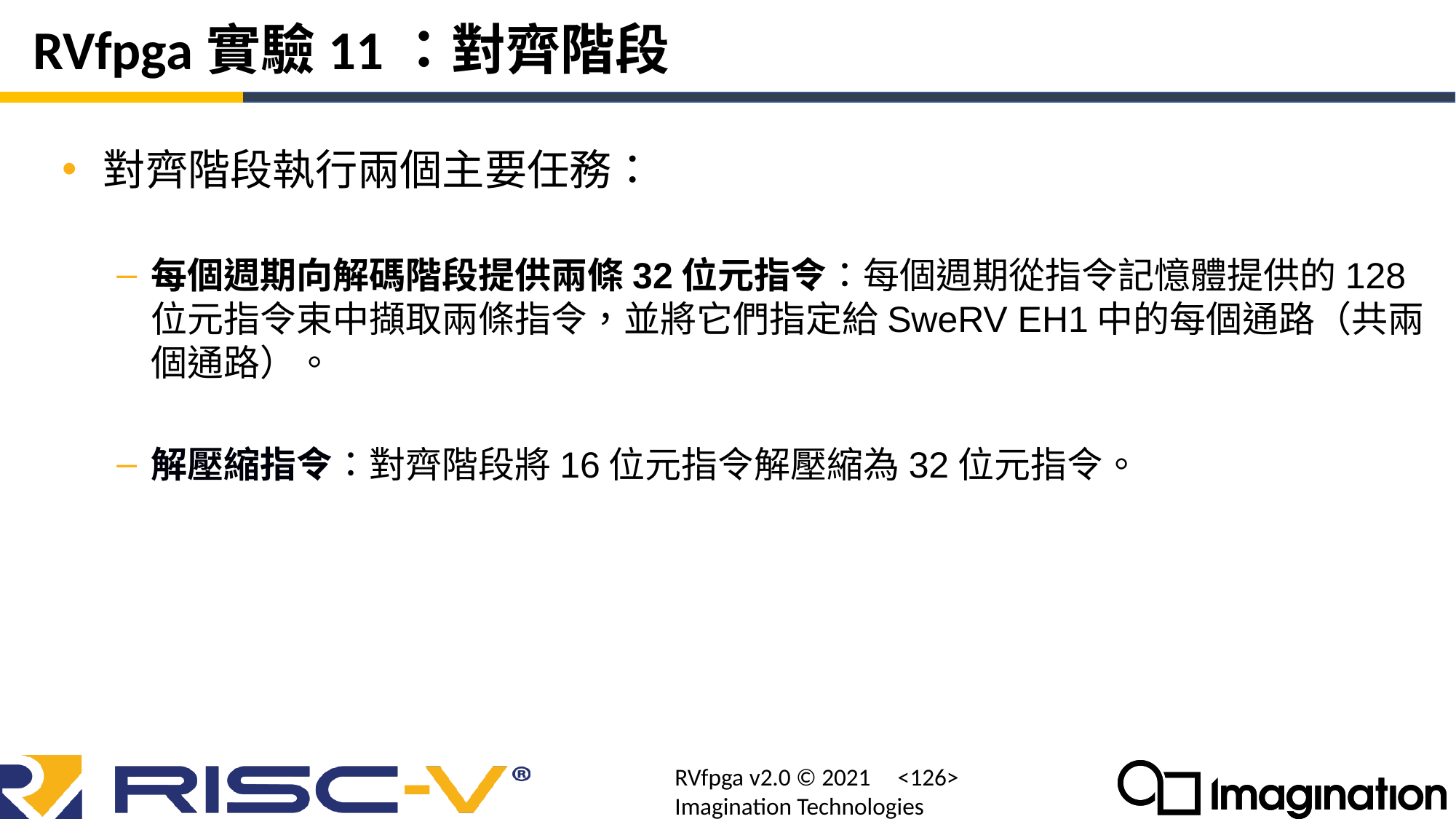

# RVfpga實驗11：對齊階段
對齊階段執行兩個主要任務：

每個週期向解碼階段提供兩條32位元指令：每個週期從指令記憶體提供的128位元指令束中擷取兩條指令，並將它們指定給SweRV EH1中的每個通路（共兩個通路）。

解壓縮指令：對齊階段將16位元指令解壓縮為32位元指令。